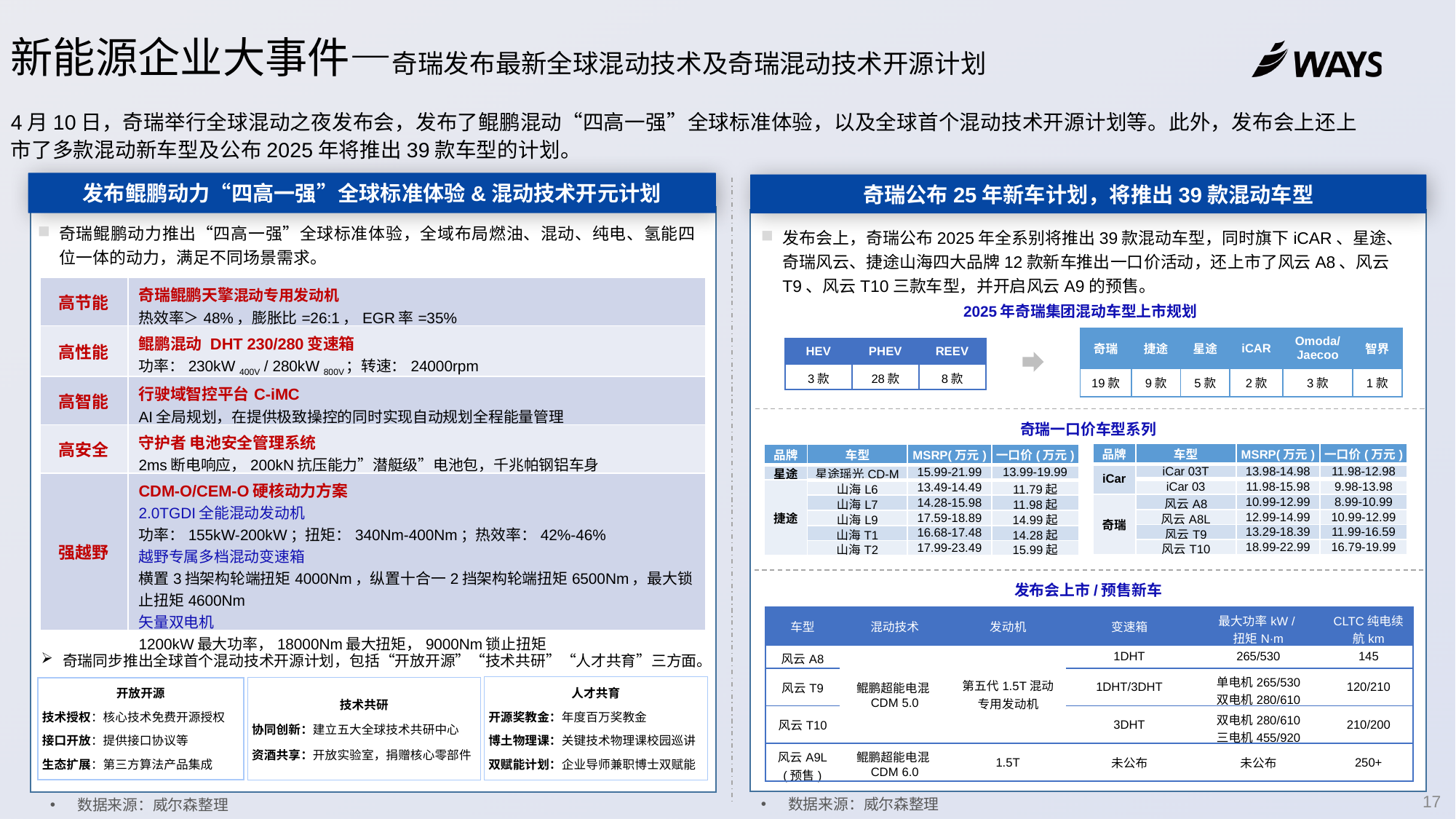

新能源企业大事件—奇瑞发布最新全球混动技术及奇瑞混动技术开源计划
4月10日，奇瑞举行全球混动之夜发布会，发布了鲲鹏混动“四高一强”全球标准体验，以及全球首个混动技术开源计划等。此外，发布会上还上市了多款混动新车型及公布2025年将推出39款车型的计划。
发布鲲鹏动力“四高一强”全球标准体验&混动技术开元计划
奇瑞公布25年新车计划，将推出39款混动车型
管理体系：
前台在品牌建设、营销、销售与服务环节保持各自特色，精准满足不同用户需求
中台后台整合渠道、公关、数字化 IT 等资源，降低运营成本，提升效率。如在渠道开发上协同合作，物流仓储等环节共享资源，实现规模经济
发布会上，高通宣布，将与谷歌合作利用骁龙数字底盘和谷歌车载技术，提供打造生成式AI增强的数字座舱和软件定义汽车（SDV）所需的开发标准化参考框架；未来奔驰和理想也将会使用高通的骁龙座舱至尊版平台
奇瑞鲲鹏动力推出“四高一强”全球标准体验，全域布局燃油、混动、纯电、氢能四位一体的动力，满足不同场景需求。
发布会上，奇瑞公布2025年全系别将推出39款混动车型，同时旗下iCAR、星途、奇瑞风云、捷途山海四大品牌12款新车推出一口价活动，还上市了风云A8、风云T9、风云T10三款车型，并开启风云A9的预售。
| 高节能 | 奇瑞鲲鹏天擎混动专用发动机 热效率＞48%，膨胀比=26:1，EGR率=35% |
| --- | --- |
| 高性能 | 鲲鹏混动 DHT 230/280变速箱 功率：230kW 400V / 280kW 800V；转速：24000rpm |
| 高智能 | 行驶域智控平台C-iMC AI全局规划，在提供极致操控的同时实现自动规划全程能量管理 |
| 高安全 | 守护者 电池安全管理系统 2ms断电响应，200kN抗压能力”潜艇级”电池包，千兆帕钢铝车身 |
| 强越野 | CDM-O/CEM-O硬核动力方案 2.0TGDI全能混动发动机 功率：155kW-200kW；扭矩：340Nm-400Nm；热效率：42%-46% 越野专属多档混动变速箱 横置3挡架构轮端扭矩4000Nm，纵置十合一2挡架构轮端扭矩6500Nm，最大锁止扭矩4600Nm 矢量双电机 1200kW最大功率，18000Nm最大扭矩，9000Nm锁止扭矩 |
2025年奇瑞集团混动车型上市规划
| 奇瑞 | 捷途 | 星途 | iCAR | Omoda/Jaecoo | 智界 |
| --- | --- | --- | --- | --- | --- |
| 19款 | 9款 | 5款 | 2款 | 3款 | 1款 |
| HEV | PHEV | REEV |
| --- | --- | --- |
| 3款 | 28款 | 8款 |

奇瑞一口价车型系列
| 品牌 | 车型 | MSRP(万元) | 一口价(万元) |
| --- | --- | --- | --- |
| iCar | iCar 03T | 13.98-14.98 | 11.98-12.98 |
|  | iCar 03 | 11.98-15.98 | 9.98-13.98 |
| 奇瑞 | 风云A8 | 10.99-12.99 | 8.99-10.99 |
|  | 风云A8L | 12.99-14.99 | 10.99-12.99 |
|  | 风云T9 | 13.29-18.39 | 11.99-16.59 |
|  | 风云T10 | 18.99-22.99 | 16.79-19.99 |
| 品牌 | 车型 | MSRP(万元) | 一口价(万元) |
| --- | --- | --- | --- |
| 星途 | 星途瑶光CD-M | 15.99-21.99 | 13.99-19.99 |
| 捷途 | 山海L6 | 13.49-14.49 | 11.79起 |
|  | 山海L7 | 14.28-15.98 | 11.98起 |
|  | 山海L9 | 17.59-18.89 | 14.99起 |
|  | 山海T1 | 16.68-17.48 | 14.28起 |
|  | 山海T2 | 17.99-23.49 | 15.99起 |
发布会上市/预售新车
| 车型 | 混动技术 | 发动机 | 变速箱 | 最大功率kW / 扭矩N·m | CLTC纯电续航km |
| --- | --- | --- | --- | --- | --- |
| 风云A8 | 鲲鹏超能电混CDM 5.0 | 第五代1.5T混动 专用发动机 | 1DHT | 265/530 | 145 |
| 风云T9 |  |  | 1DHT/3DHT | 单电机265/530 双电机280/610 | 120/210 |
| 风云T10 |  |  | 3DHT | 双电机280/610 三电机455/920 | 210/200 |
| 风云A9L (预售) | 鲲鹏超能电混CDM 6.0 | 1.5T | 未公布 | 未公布 | 250+ |
奇瑞同步推出全球首个混动技术开源计划，包括“开放开源”“技术共研”“人才共育”三方面。
人才共育
开源奖教金：年度百万奖教金
博土物理课：关键技术物理课校园巡讲
双赋能计划：企业导师兼职博士双赋能
技术共研
协同创新：建立五大全球技术共研中心
资酒共享：开放实验室，捐赠核心零部件
开放开源
技术授权：核心技术免费开源授权
接口开放：提供接口协议等
生态扩展：第三方算法产品集成
17
数据来源：威尔森整理
数据来源：威尔森整理